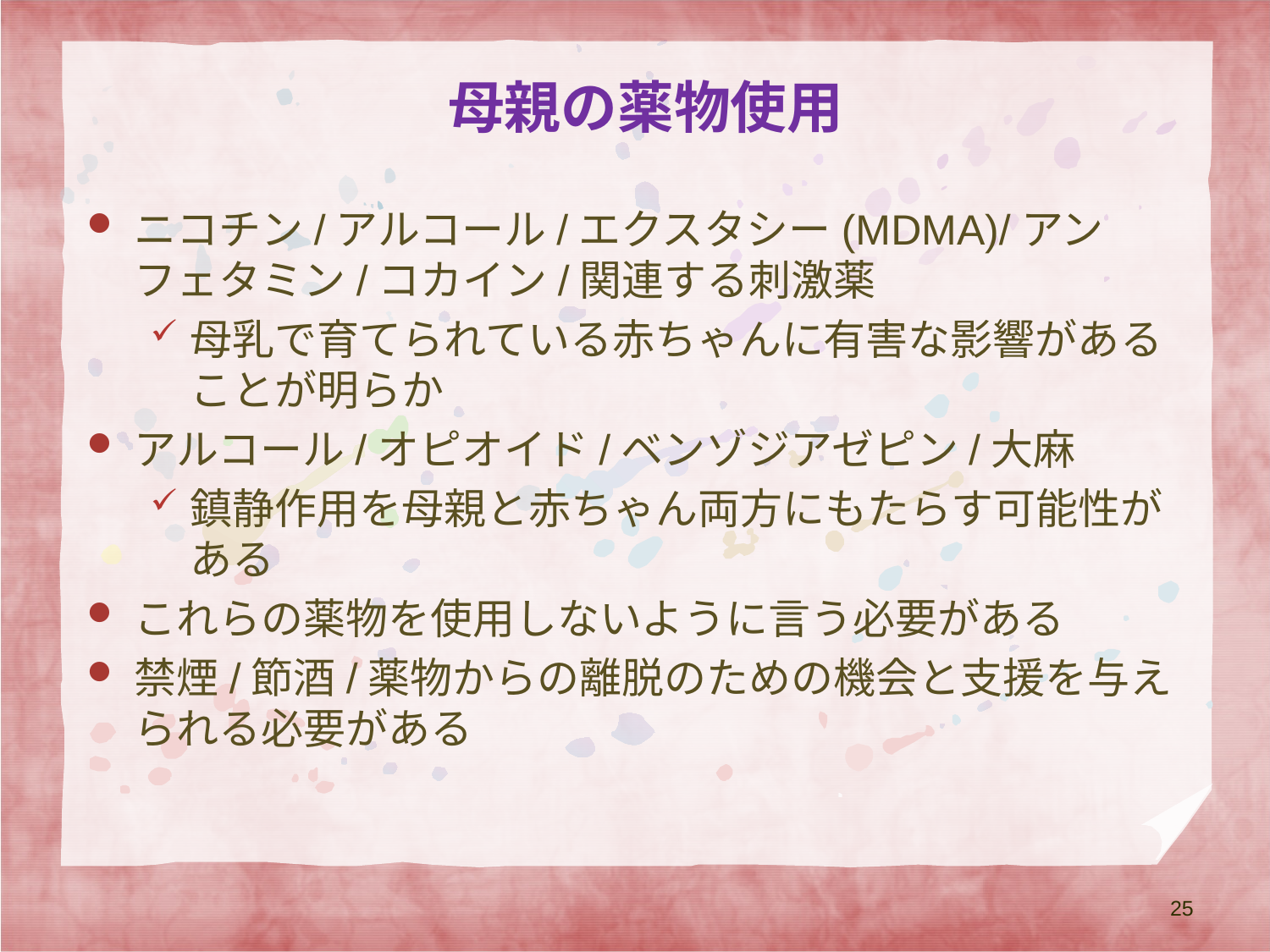

# 母親の薬物使用
ニコチン/アルコール/エクスタシー(MDMA)/アンフェタミン/コカイン/関連する刺激薬
母乳で育てられている赤ちゃんに有害な影響があることが明らか
アルコール/オピオイド/ベンゾジアゼピン/大麻
鎮静作用を母親と赤ちゃん両方にもたらす可能性がある
これらの薬物を使用しないように言う必要がある
禁煙/節酒/薬物からの離脱のための機会と支援を与えられる必要がある

25